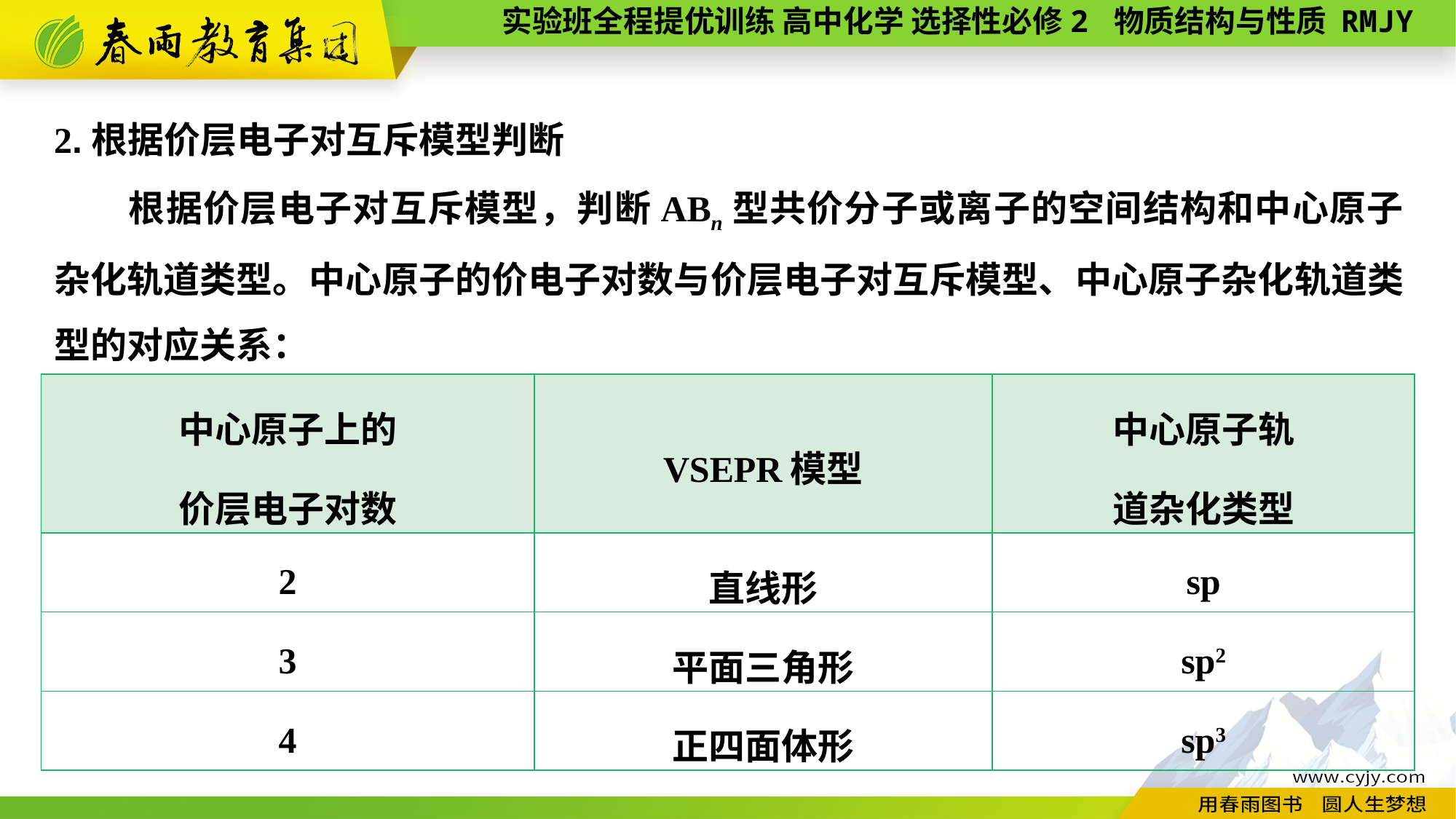

2.根据价层电子对互斥模型判断
　　根据价层电子对互斥模型，判断ABn型共价分子或离子的空间结构和中心原子杂化轨道类型。中心原子的价电子对数与价层电子对互斥模型、中心原子杂化轨道类型的对应关系：
| 中心原子上的 价层电子对数 | VSEPR模型 | 中心原子轨 道杂化类型 |
| --- | --- | --- |
| 2 | 直线形 | sp |
| 3 | 平面三角形 | sp2 |
| 4 | 正四面体形 | sp3 |